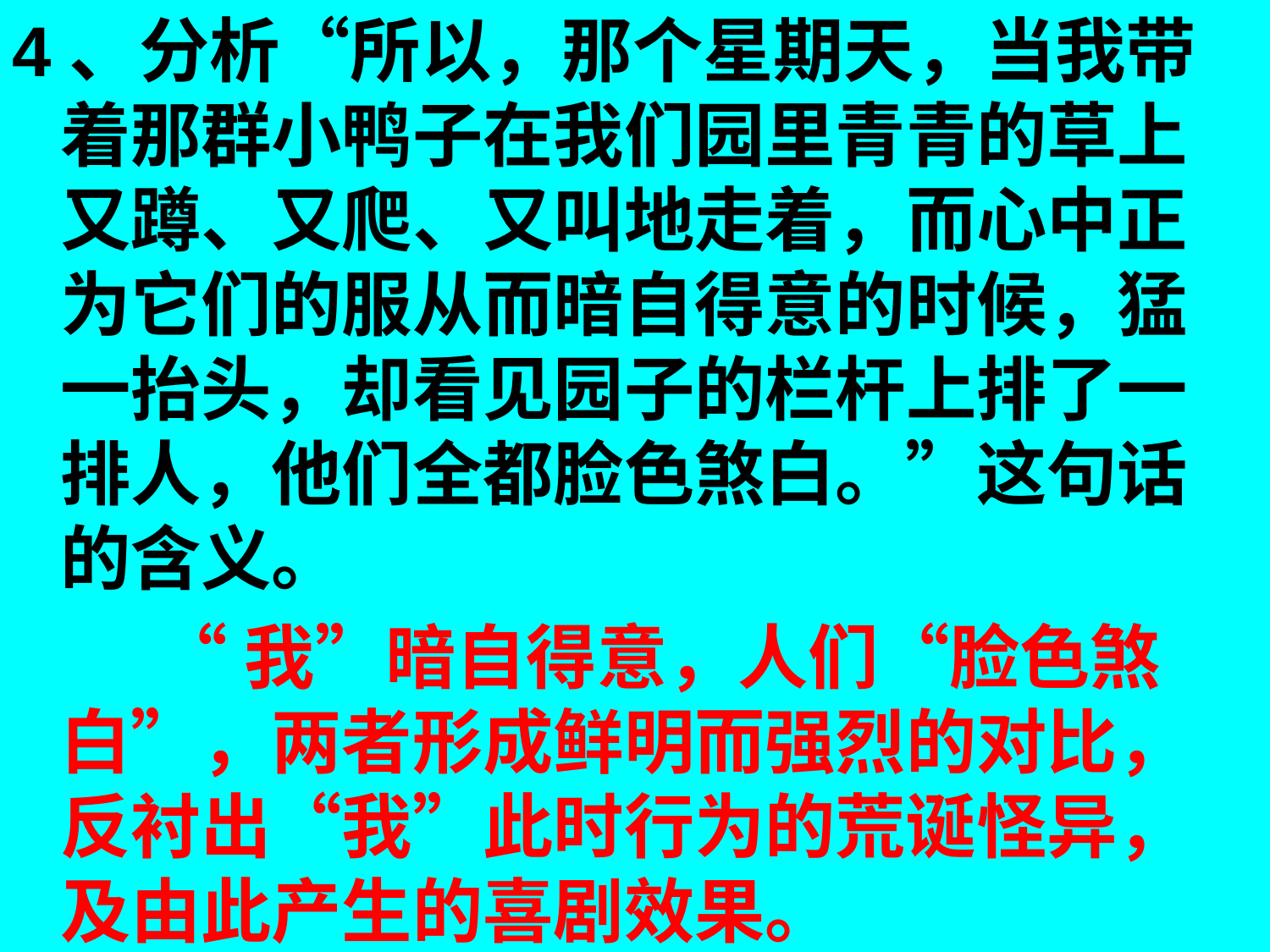

4、分析“所以，那个星期天，当我带着那群小鸭子在我们园里青青的草上又蹲、又爬、又叫地走着，而心中正为它们的服从而暗自得意的时候，猛一抬头，却看见园子的栏杆上排了一排人，他们全都脸色煞白。”这句话的含义。
         “我”暗自得意，人们“脸色煞白”，两者形成鲜明而强烈的对比，反衬出“我”此时行为的荒诞怪异，及由此产生的喜剧效果。

#